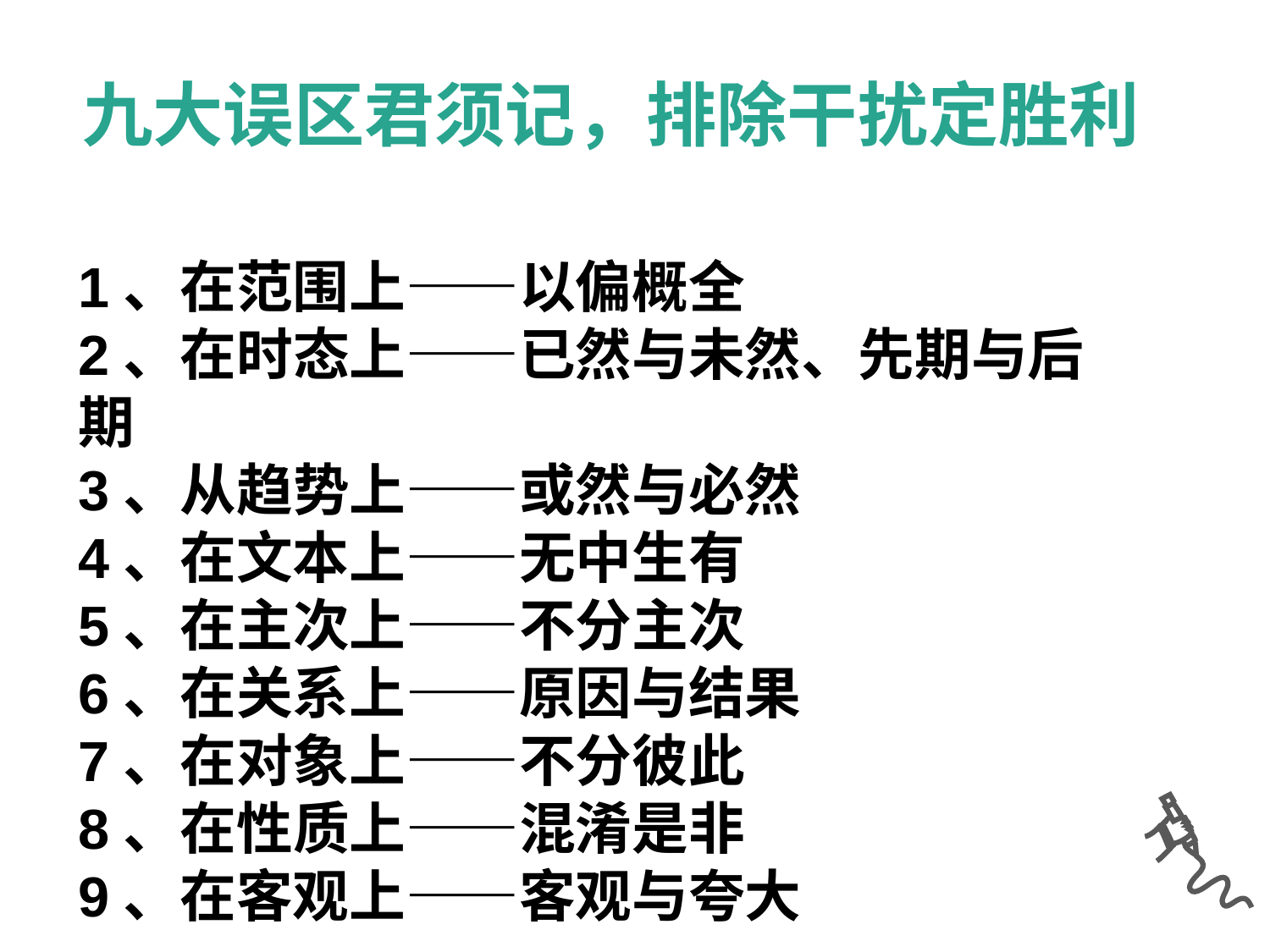

九大误区君须记，排除干扰定胜利
1、在范围上——以偏概全
2、在时态上——已然与未然、先期与后期
3、从趋势上——或然与必然
4、在文本上——无中生有
5、在主次上——不分主次
6、在关系上——原因与结果
7、在对象上——不分彼此
8、在性质上——混淆是非
9、在客观上——客观与夸大